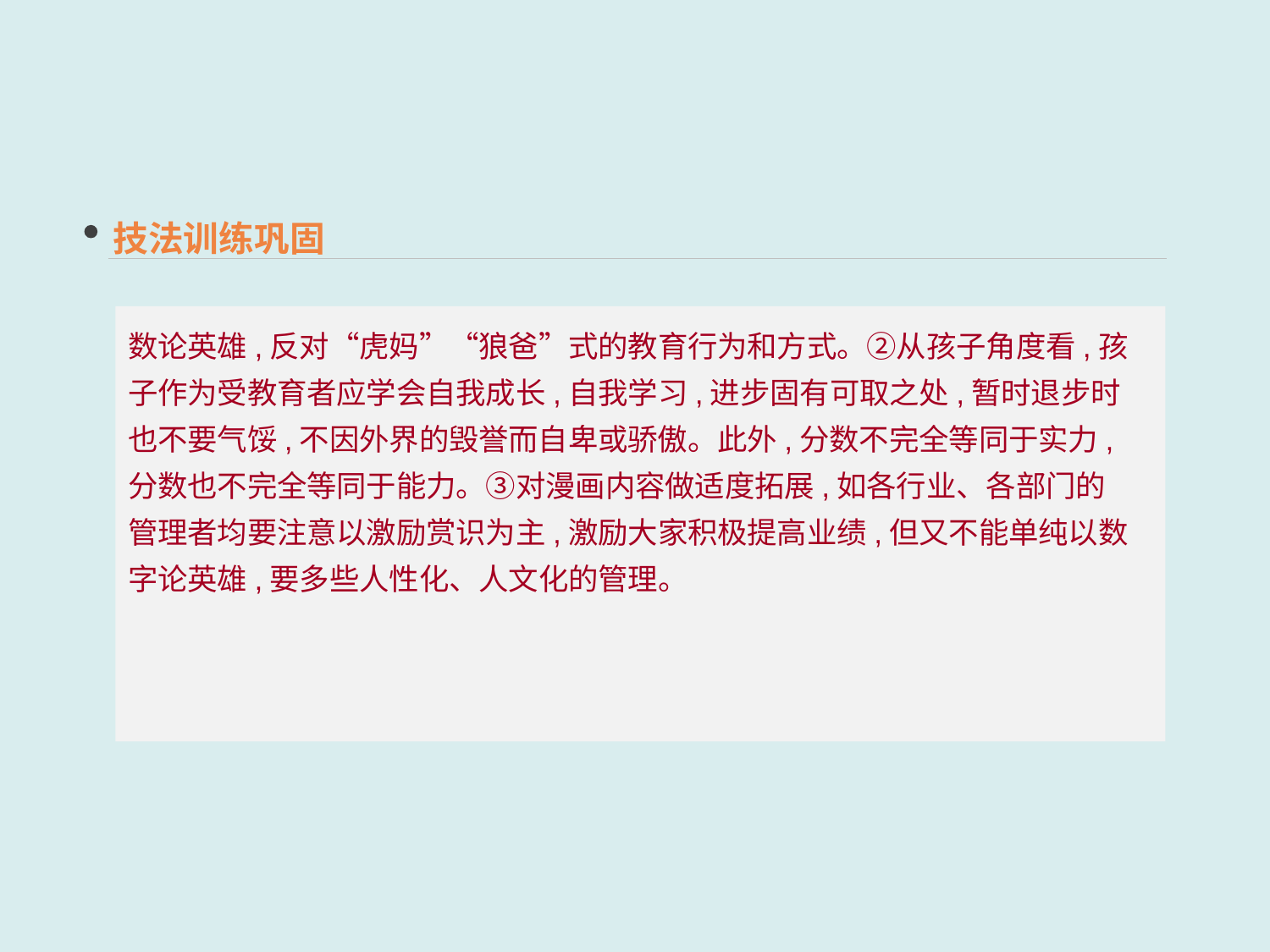

技法训练巩固

数论英雄,反对“虎妈”“狼爸”式的教育行为和方式。②从孩子角度看,孩子作为受教育者应学会自我成长,自我学习,进步固有可取之处,暂时退步时也不要气馁,不因外界的毁誉而自卑或骄傲。此外,分数不完全等同于实力,分数也不完全等同于能力。③对漫画内容做适度拓展,如各行业、各部门的管理者均要注意以激励赏识为主,激励大家积极提高业绩,但又不能单纯以数字论英雄,要多些人性化、人文化的管理。